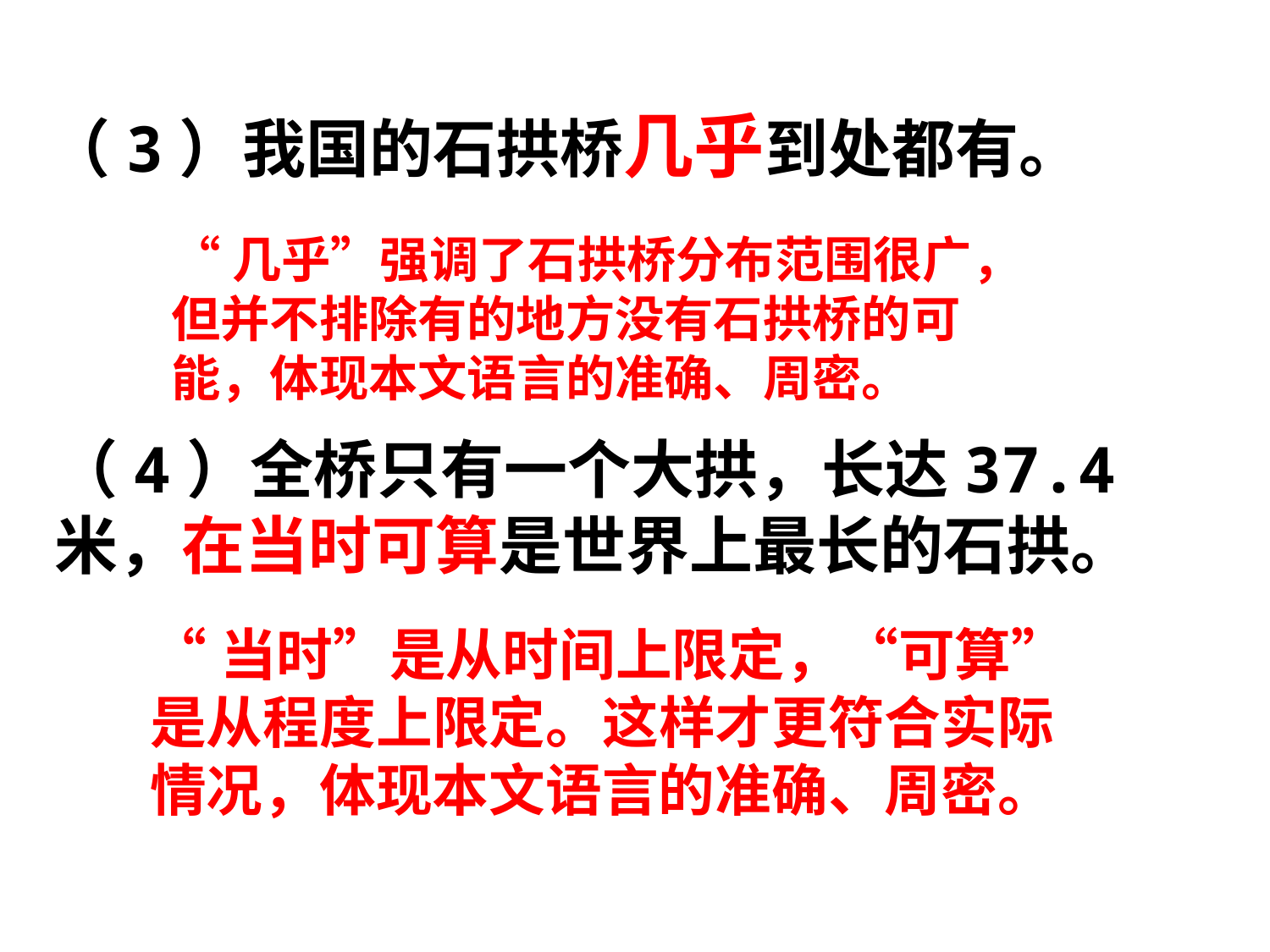

（3）我国的石拱桥几乎到处都有。
“几乎”强调了石拱桥分布范围很广，但并不排除有的地方没有石拱桥的可能，体现本文语言的准确、周密。

（4）全桥只有一个大拱，长达37.4米，在当时可算是世界上最长的石拱。
“当时”是从时间上限定，“可算”是从程度上限定。这样才更符合实际情况，体现本文语言的准确、周密。